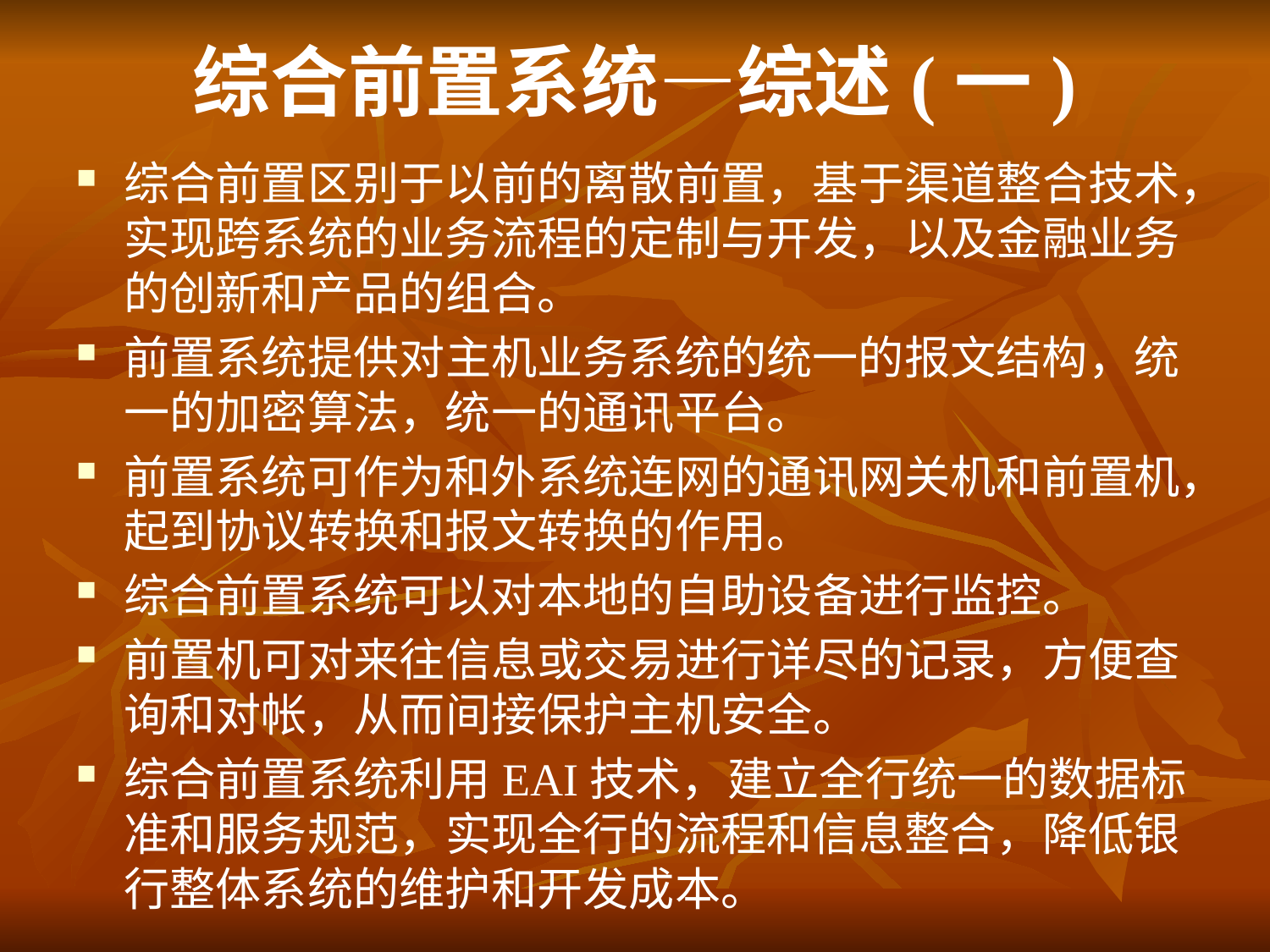

# 综合前置系统—综述(一)
综合前置区别于以前的离散前置，基于渠道整合技术，实现跨系统的业务流程的定制与开发，以及金融业务的创新和产品的组合。
前置系统提供对主机业务系统的统一的报文结构，统一的加密算法，统一的通讯平台。
前置系统可作为和外系统连网的通讯网关机和前置机，起到协议转换和报文转换的作用。
综合前置系统可以对本地的自助设备进行监控。
前置机可对来往信息或交易进行详尽的记录，方便查询和对帐，从而间接保护主机安全。
综合前置系统利用EAI技术，建立全行统一的数据标准和服务规范，实现全行的流程和信息整合，降低银行整体系统的维护和开发成本。